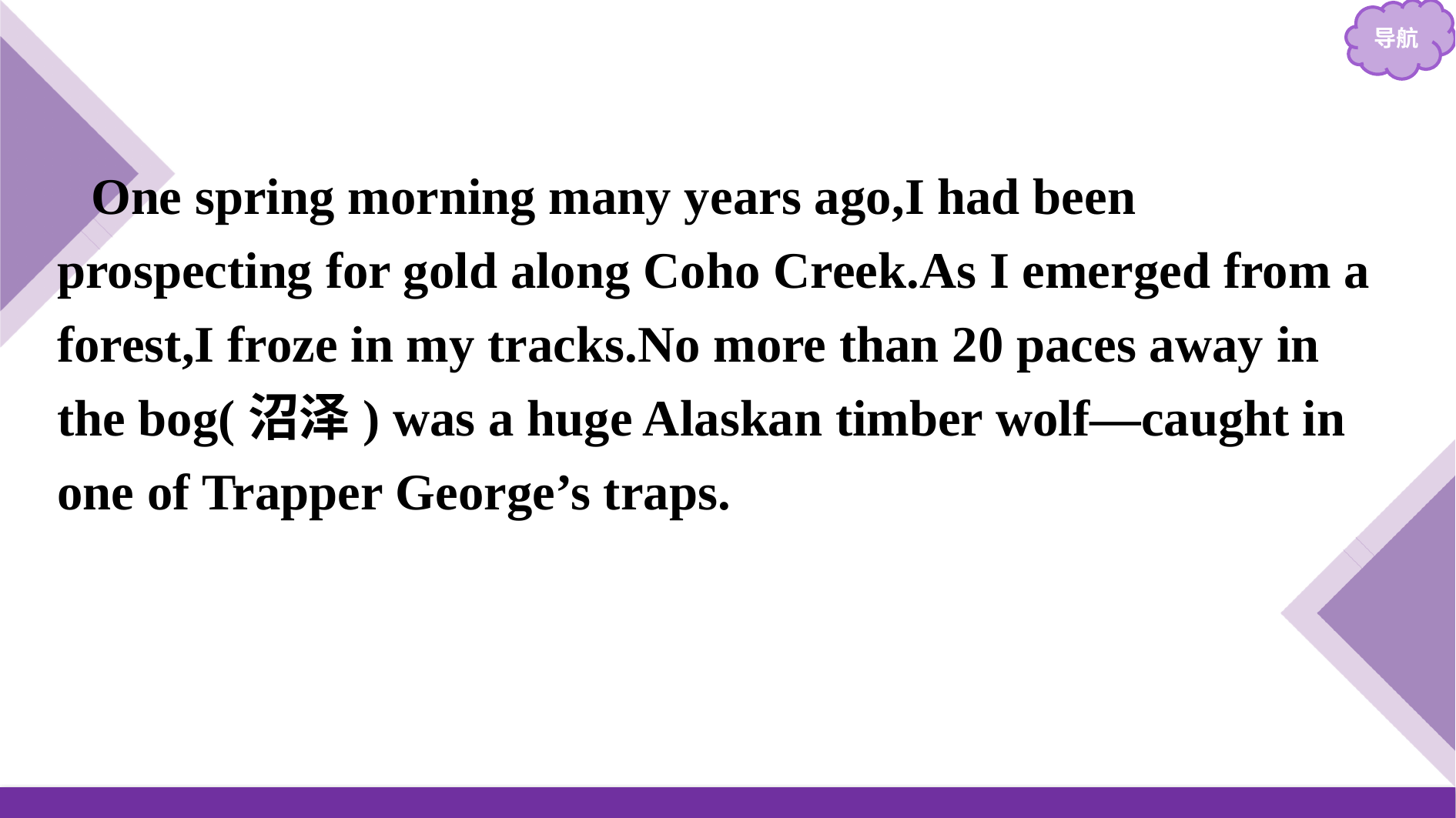

One spring morning many years ago,I had been prospecting for gold along Coho Creek.As I emerged from a forest,I froze in my tracks.No more than 20 paces away in the bog(沼泽) was a huge Alaskan timber wolf—caught in one of Trapper George’s traps.